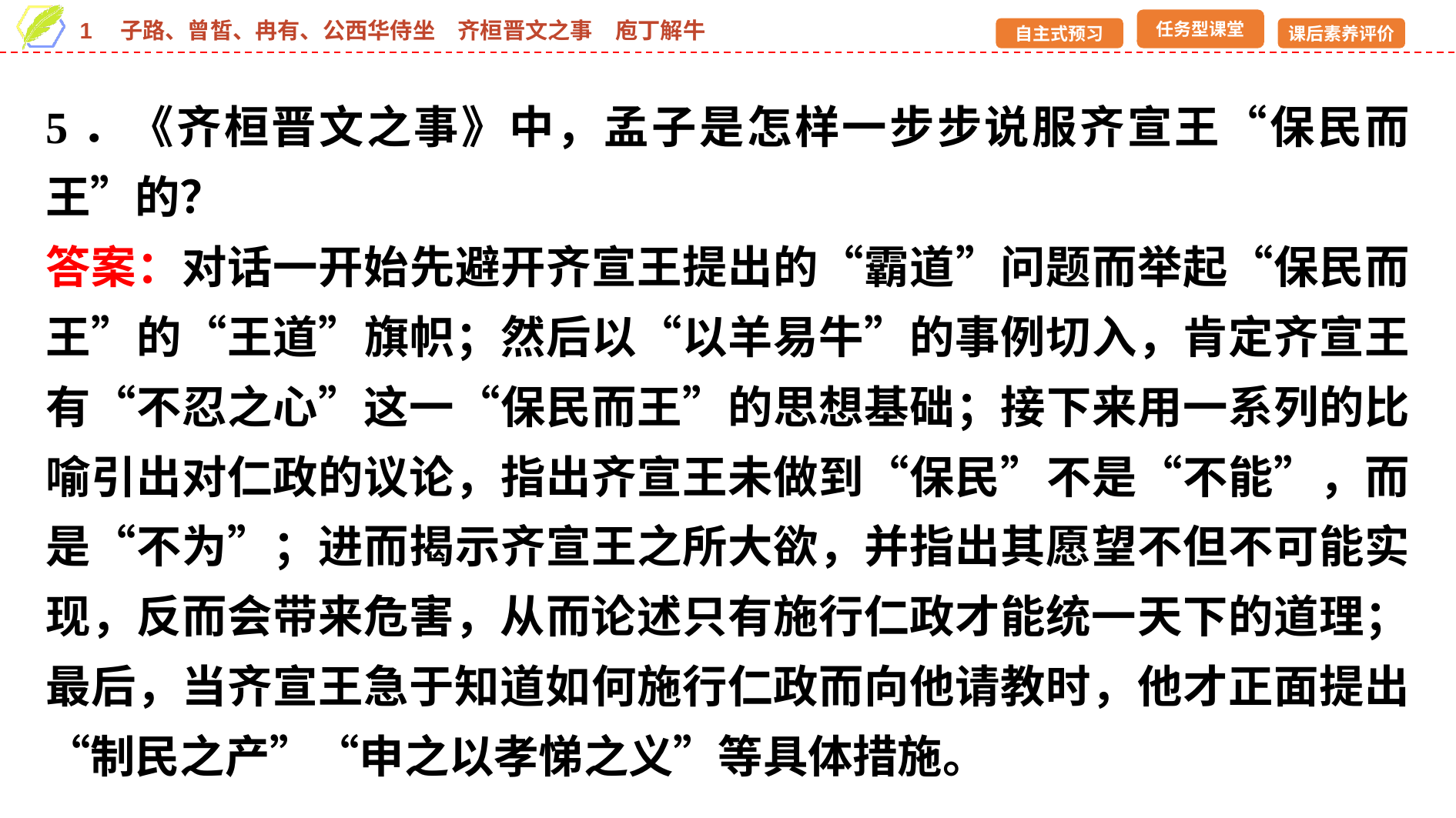

5．《齐桓晋文之事》中，孟子是怎样一步步说服齐宣王“保民而王”的？
答案：对话一开始先避开齐宣王提出的“霸道”问题而举起“保民而王”的“王道”旗帜；然后以“以羊易牛”的事例切入，肯定齐宣王有“不忍之心”这一“保民而王”的思想基础；接下来用一系列的比喻引出对仁政的议论，指出齐宣王未做到“保民”不是“不能”，而是“不为”；进而揭示齐宣王之所大欲，并指出其愿望不但不可能实现，反而会带来危害，从而论述只有施行仁政才能统一天下的道理；最后，当齐宣王急于知道如何施行仁政而向他请教时，他才正面提出“制民之产”“申之以孝悌之义”等具体措施。